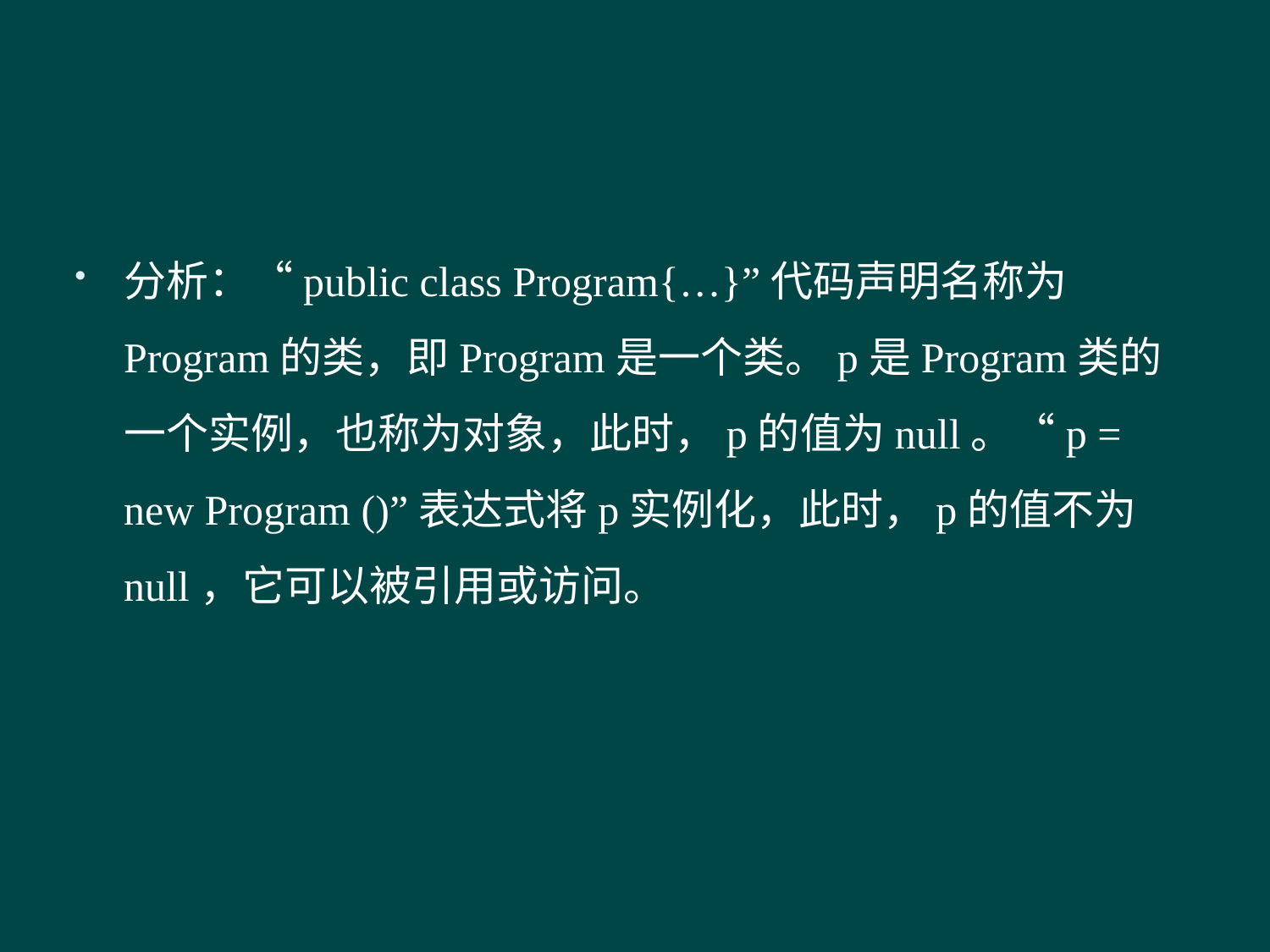

#
分析：“public class Program{…}”代码声明名称为Program的类，即Program是一个类。p是Program类的一个实例，也称为对象，此时，p的值为null。“p = new Program ()”表达式将p实例化，此时，p的值不为null，它可以被引用或访问。